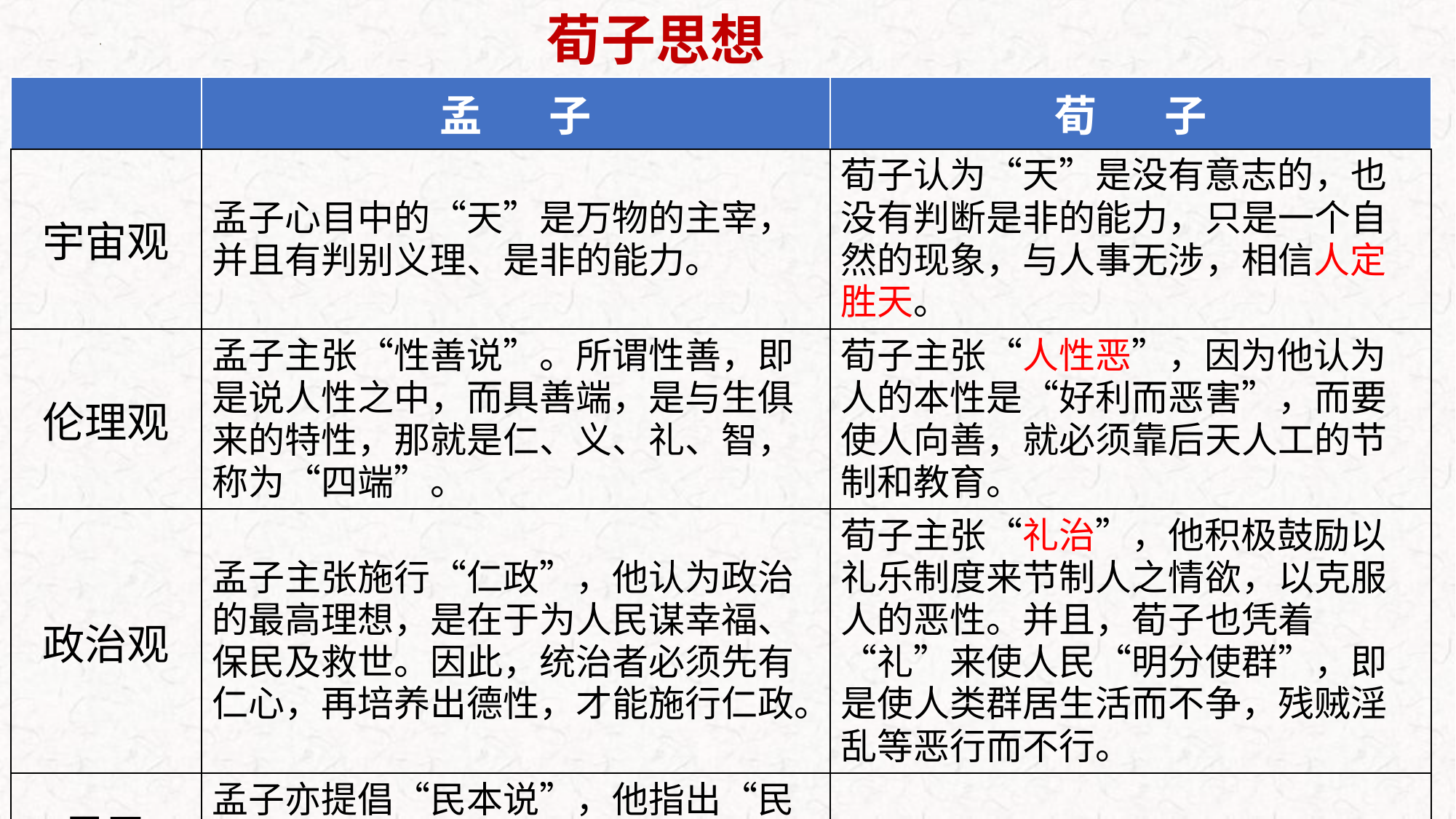

荀子思想
|  | 孟 子 | 荀 子 |
| --- | --- | --- |
| 宇宙观 | 孟子心目中的“天”是万物的主宰，并且有判别义理、是非的能力。 | 荀子认为“天”是没有意志的，也没有判断是非的能力，只是一个自然的现象，与人事无涉，相信人定胜天。 |
| 伦理观 | 孟子主张“性善说”。所谓性善，即是说人性之中，而具善端，是与生俱来的特性，那就是仁、义、礼、智，称为“四端”。 | 荀子主张“人性恶”，因为他认为人的本性是“好利而恶害”，而要使人向善，就必须靠后天人工的节制和教育。 |
| 政治观 | 孟子主张施行“仁政”，他认为政治的最高理想，是在于为人民谋幸福、保民及救世。因此，统治者必须先有仁心，再培养出德性，才能施行仁政。 | 荀子主张“礼治”，他积极鼓励以礼乐制度来节制人之情欲，以克服人的恶性。并且，荀子也凭着“礼”来使人民“明分使群”，即是使人类群居生活而不争，残贼淫乱等恶行而不行。 |
| 君民 关系 | 孟子亦提倡“民本说”，他指出“民为贵，社稷次之，君为轻”，认为一切的政治制度皆应为人民而设，处处为人民着想。 | 荀子主张“尊君”说，与孟子的“民本说”刚好相反。 |